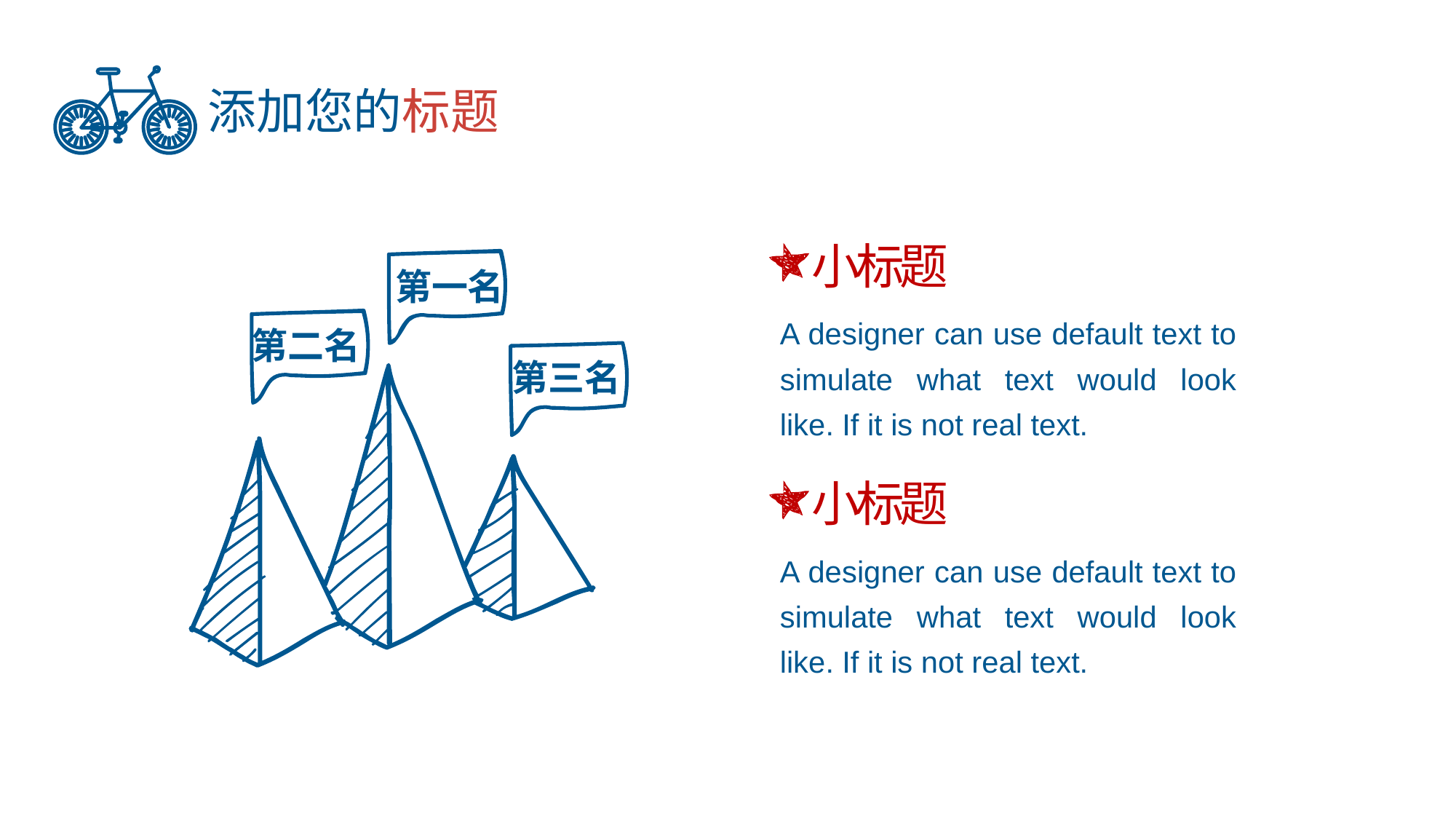

添加您的标题
小标题

第一名
A designer can use default text to simulate what text would look like. If it is not real text.
第二名
第三名
小标题

A designer can use default text to simulate what text would look like. If it is not real text.